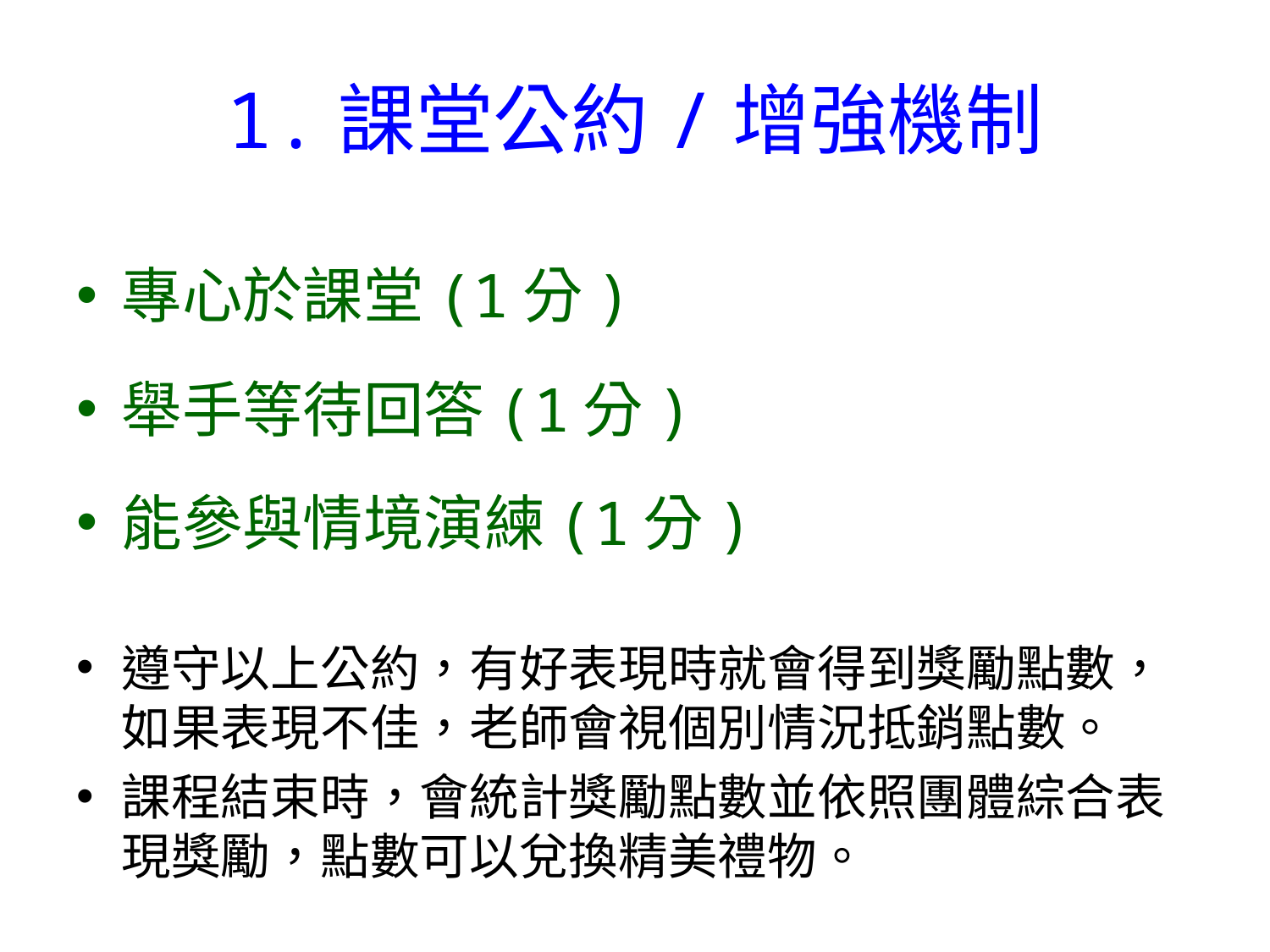

# 1.課堂公約/增強機制
專心於課堂(1分)
舉手等待回答(1分)
能參與情境演練(1分)

遵守以上公約，有好表現時就會得到獎勵點數，如果表現不佳，老師會視個別情況抵銷點數。
課程結束時，會統計獎勵點數並依照團體綜合表現獎勵，點數可以兌換精美禮物。